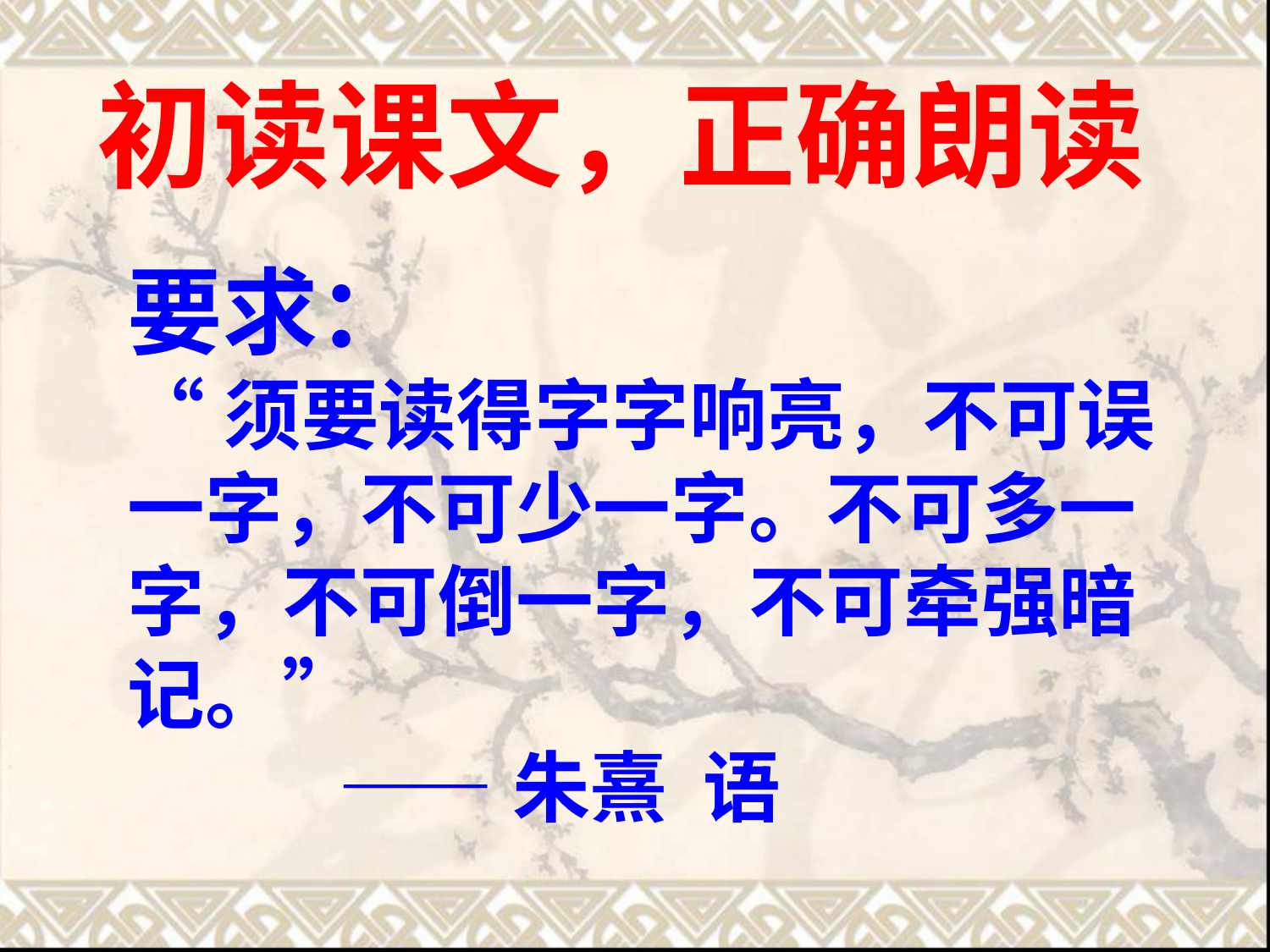

初读课文，正确朗读
要求：
“须要读得字字响亮，不可误一字，不可少一字。不可多一字，不可倒一字，不可牵强暗记。”
            ——朱熹  语